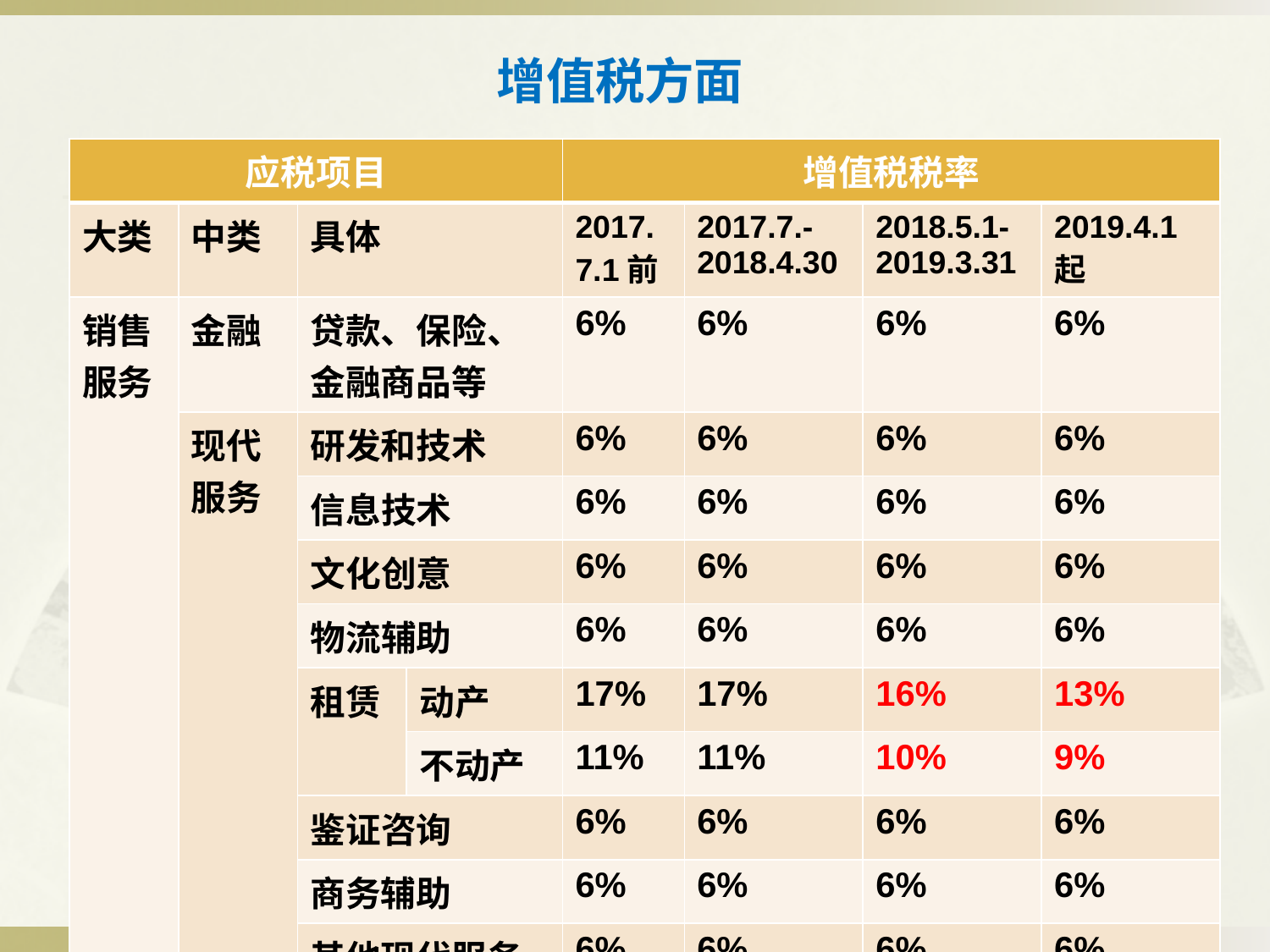

# 增值税方面
| 应税项目 |  |  |  | 增值税税率 |  |  |  |
| --- | --- | --- | --- | --- | --- | --- | --- |
| 大类 | 中类 | 具体 |  | 2017.7.1前 | 2017.7.-2018.4.30 | 2018.5.1-2019.3.31 | 2019.4.1起 |
| 销售服务 | 金融 | 贷款、保险、金融商品等 |  | 6% | 6% | 6% | 6% |
|  | 现代服务 | 研发和技术 |  | 6% | 6% | 6% | 6% |
|  |  | 信息技术 |  | 6% | 6% | 6% | 6% |
|  |  | 文化创意 |  | 6% | 6% | 6% | 6% |
|  |  | 物流辅助 |  | 6% | 6% | 6% | 6% |
|  |  | 租赁 | 动产 | 17% | 17% | 16% | 13% |
|  |  |  | 不动产 | 11% | 11% | 10% | 9% |
|  |  | 鉴证咨询 |  | 6% | 6% | 6% | 6% |
|  |  | 商务辅助 |  | 6% | 6% | 6% | 6% |
|  |  | 其他现代服务 |  | 6% | 6% | 6% | 6% |